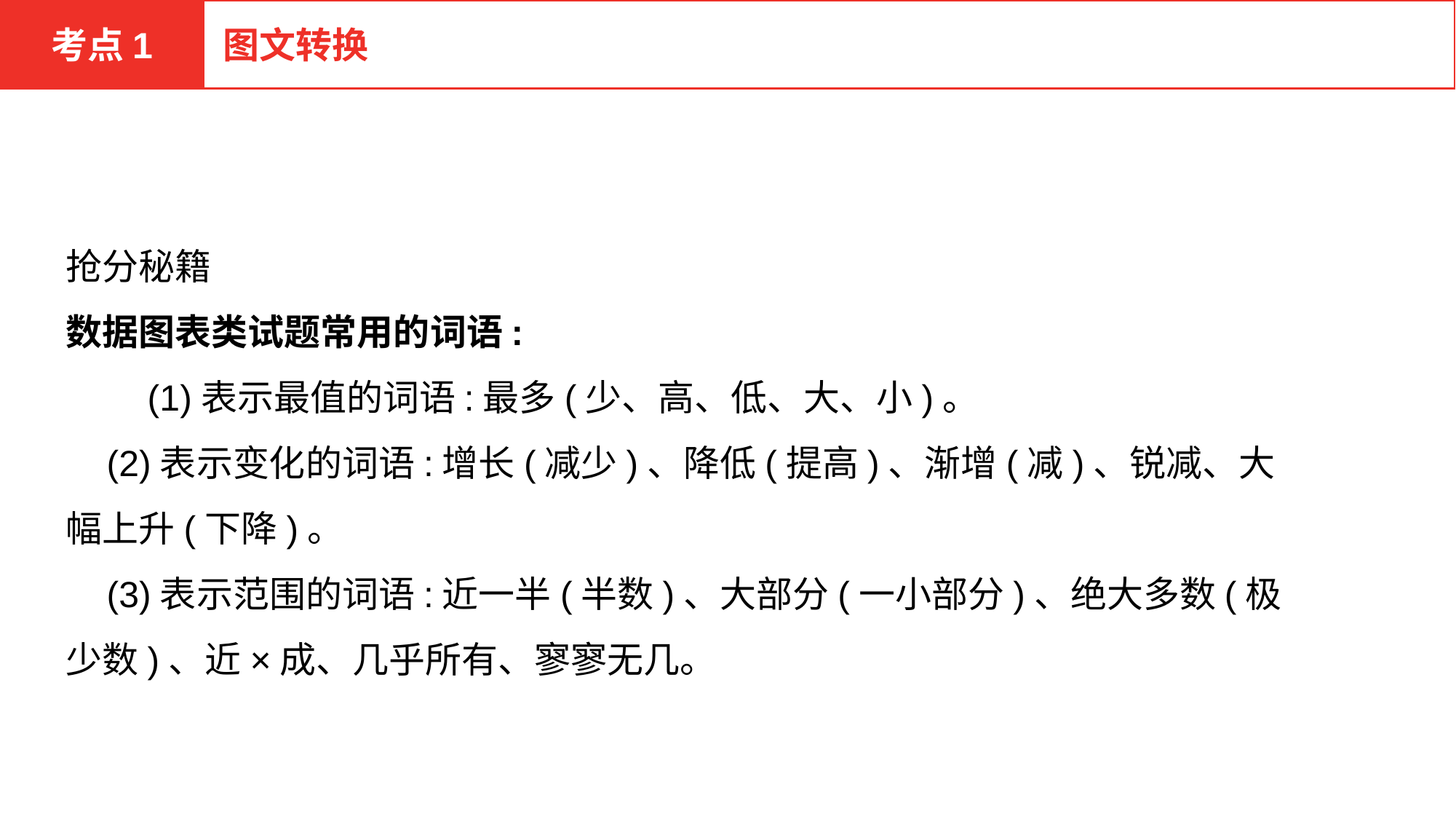

考点1
图文转换
抢分秘籍
数据图表类试题常用的词语:
　　(1)表示最值的词语:最多(少、高、低、大、小)。
    (2)表示变化的词语:增长(减少)、降低(提高)、渐增(减)、锐减、大幅上升(下降)。
    (3)表示范围的词语:近一半(半数)、大部分(一小部分)、绝大多数(极少数)、近×成、几乎所有、寥寥无几。